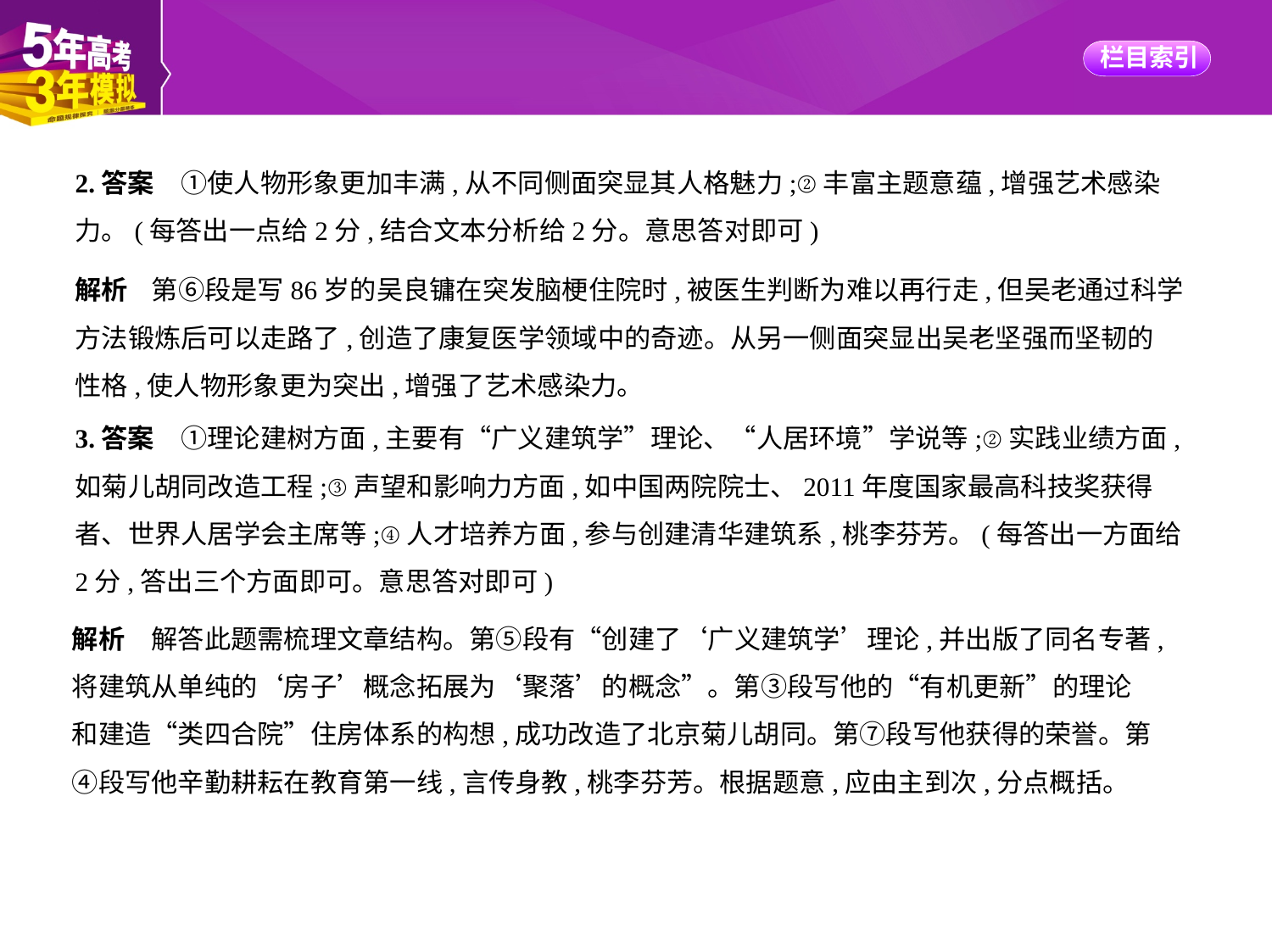

2.答案　①使人物形象更加丰满,从不同侧面突显其人格魅力;②丰富主题意蕴,增强艺术感染
力。(每答出一点给2分,结合文本分析给2分。意思答对即可)
解析    第⑥段是写86岁的吴良镛在突发脑梗住院时,被医生判断为难以再行走,但吴老通过科学
方法锻炼后可以走路了,创造了康复医学领域中的奇迹。从另一侧面突显出吴老坚强而坚韧的
性格,使人物形象更为突出,增强了艺术感染力。
3.答案　①理论建树方面,主要有“广义建筑学”理论、“人居环境”学说等;②实践业绩方面,
如菊儿胡同改造工程;③声望和影响力方面,如中国两院院士、2011年度国家最高科技奖获得
者、世界人居学会主席等;④人才培养方面,参与创建清华建筑系,桃李芬芳。(每答出一方面给
2分,答出三个方面即可。意思答对即可)
解析　解答此题需梳理文章结构。第⑤段有“创建了‘广义建筑学’理论,并出版了同名专著,
将建筑从单纯的‘房子’概念拓展为‘聚落’的概念”。第③段写他的“有机更新”的理论
和建造“类四合院”住房体系的构想,成功改造了北京菊儿胡同。第⑦段写他获得的荣誉。第
④段写他辛勤耕耘在教育第一线,言传身教,桃李芬芳。根据题意,应由主到次,分点概括。